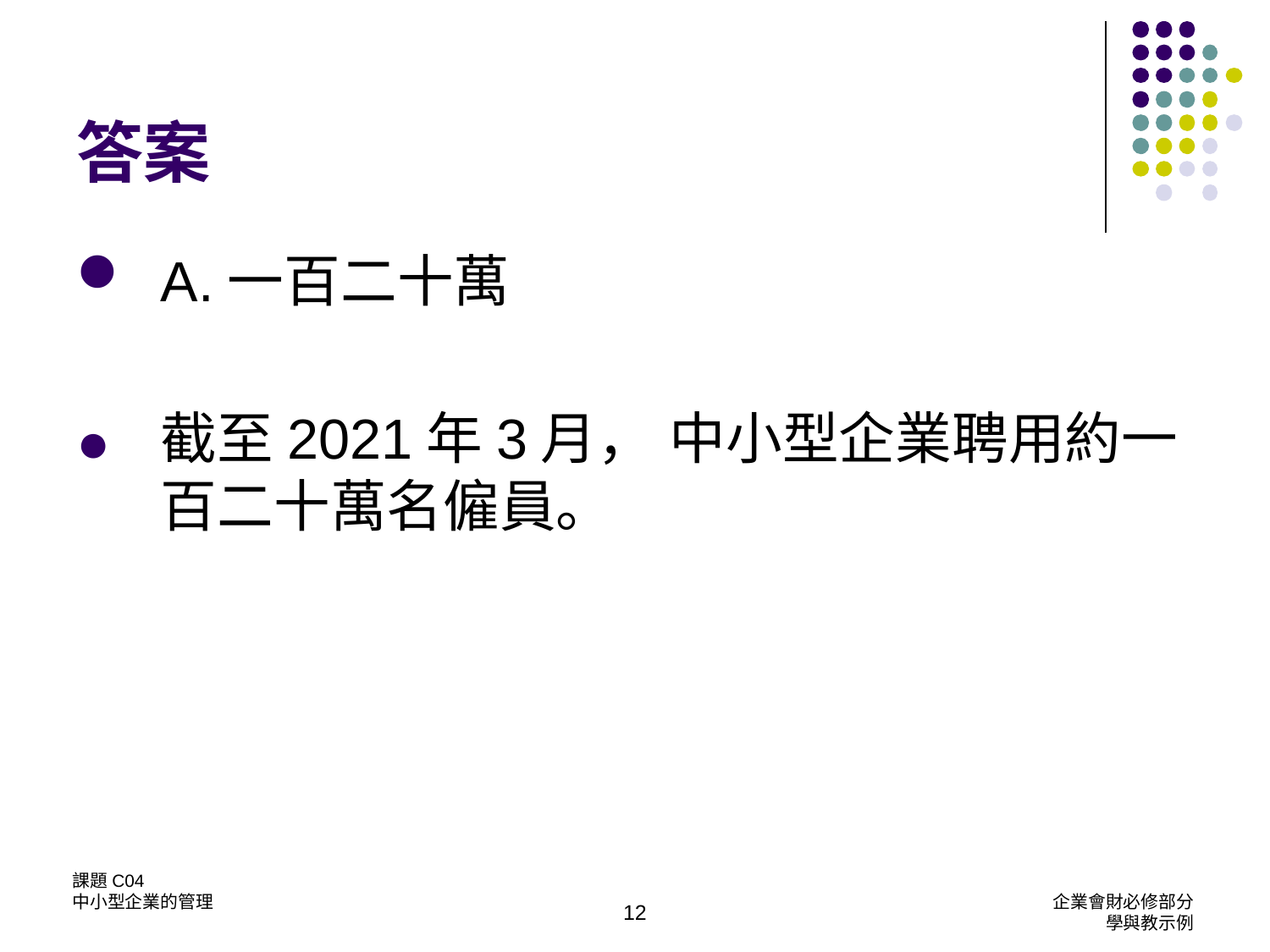

# 答案
A.一百二十萬

截至2021年3月， 中小型企業聘用約一百二十萬名僱員。

課題C04
中小型企業的管理

企業會財必修部分
學與教示例

12